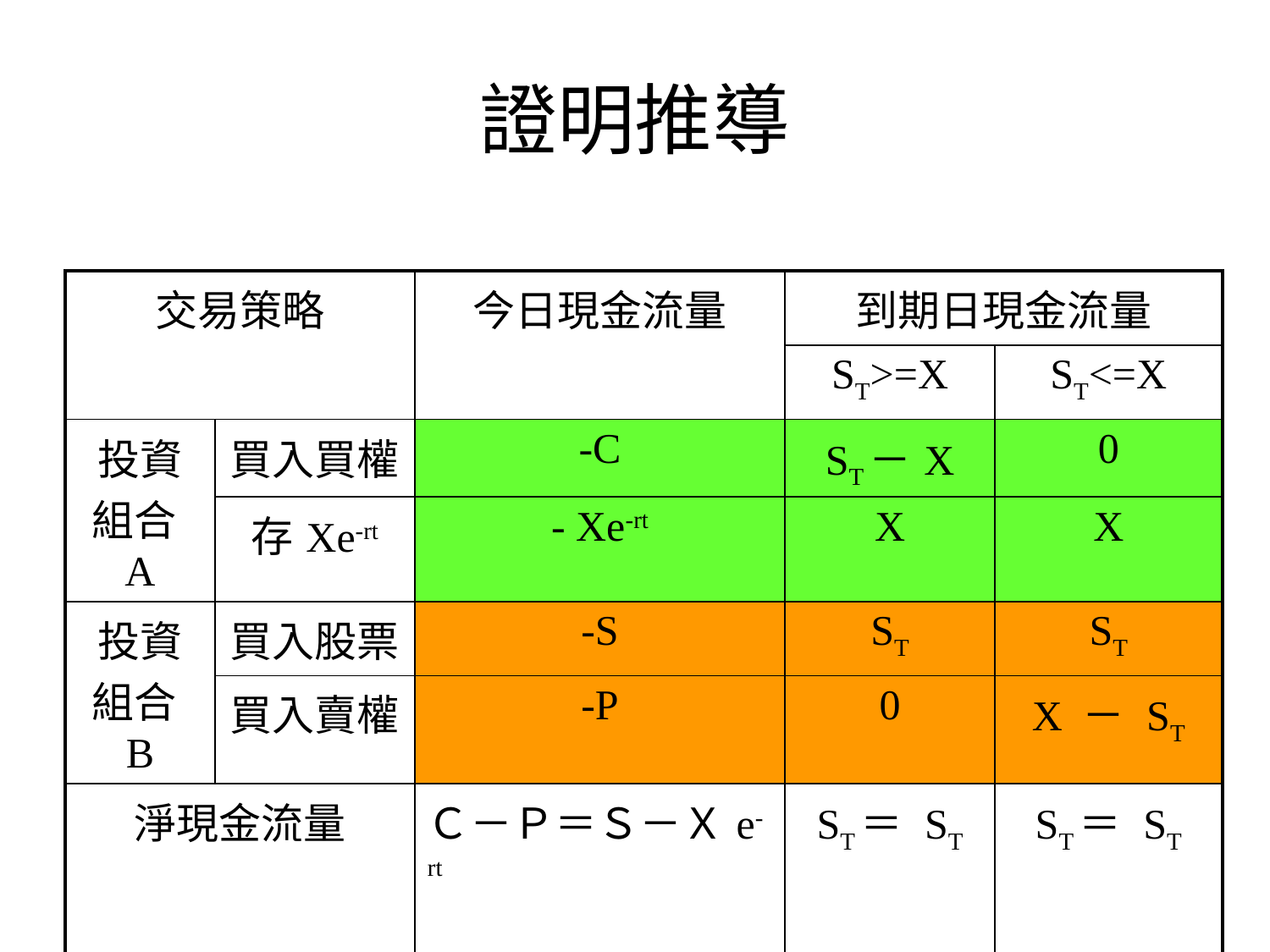

# 證明推導
| 交易策略 |  | 今日現金流量 | 到期日現金流量 |  |
| --- | --- | --- | --- | --- |
|  |  |  | ST>=X | ST<=X |
| 投資組合A | 買入買權 | -C | ST－X | 0 |
|  | 存Xe-rt | - Xe-rt | X | X |
| 投資組合B | 買入股票 | -S | ST | ST |
|  | 買入賣權 | -P | 0 | X － ST |
| 淨現金流量 |  | Ｃ－Ｐ＝Ｓ－Ｘe-rt | ST＝ ST | ST＝ ST |